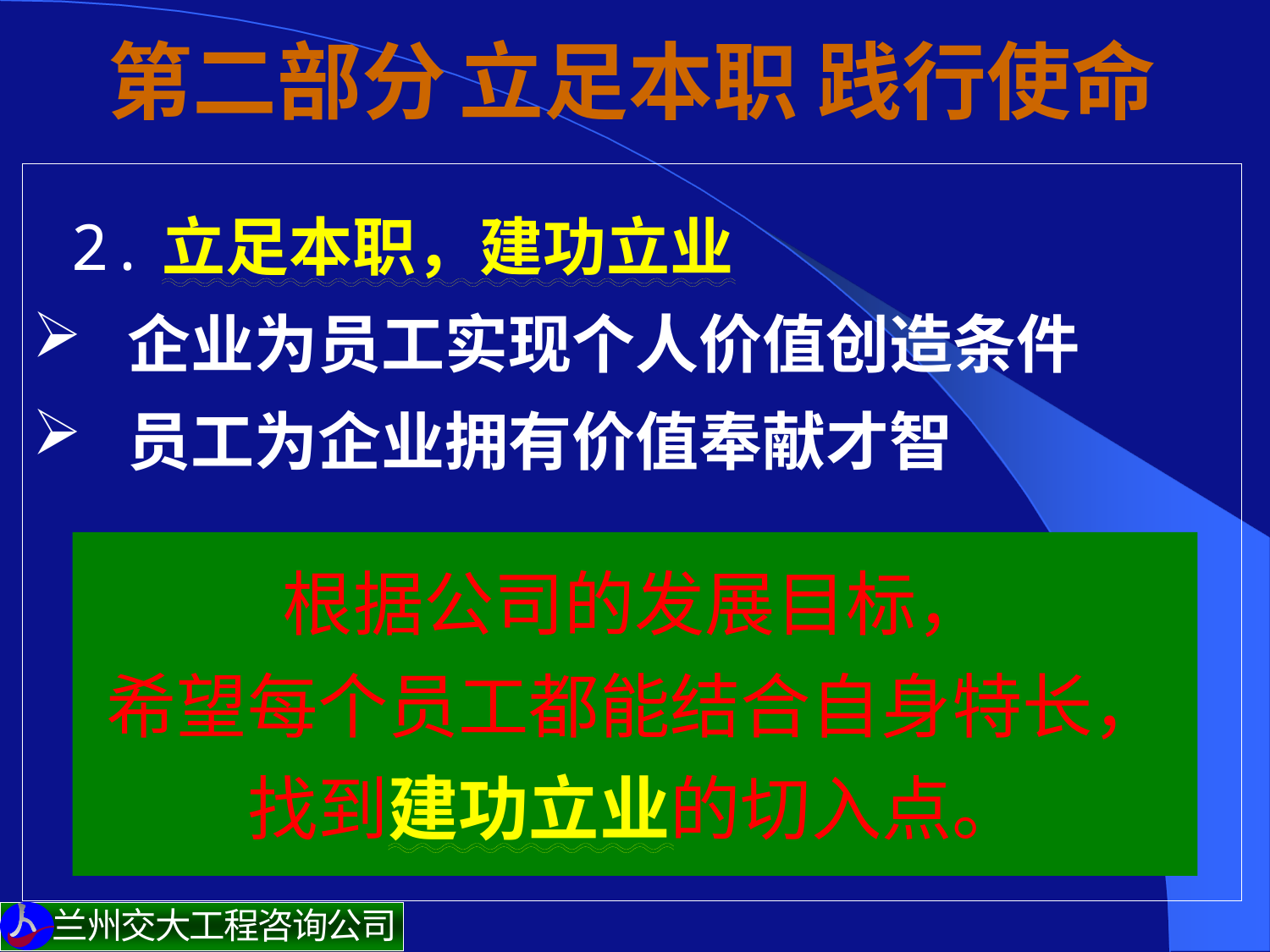

# 第二部分 立足本职 践行使命
 2.立足本职，建功立业
企业为员工实现个人价值创造条件
员工为企业拥有价值奉献才智
根据公司的发展目标，
希望每个员工都能结合自身特长，
找到建功立业的切入点。